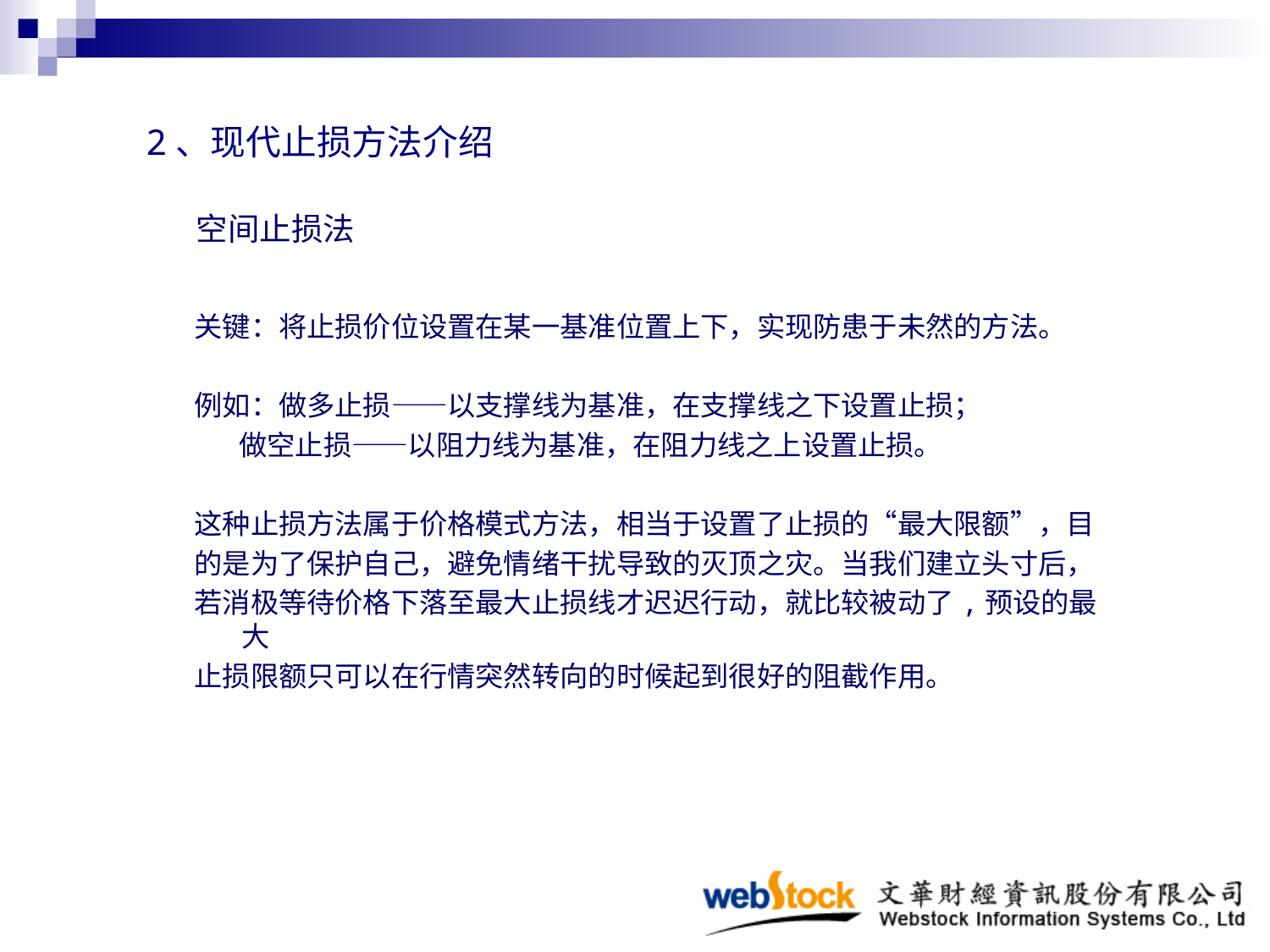

2、现代止损方法介绍
# 空间止损法
关键：将止损价位设置在某一基准位置上下，实现防患于未然的方法。

例如：做多止损——以支撑线为基准，在支撑线之下设置止损；
      做空止损——以阻力线为基准，在阻力线之上设置止损。

这种止损方法属于价格模式方法，相当于设置了止损的“最大限额”，目
的是为了保护自己，避免情绪干扰导致的灭顶之灾。当我们建立头寸后，
若消极等待价格下落至最大止损线才迟迟行动，就比较被动了,预设的最大
止损限额只可以在行情突然转向的时候起到很好的阻截作用。